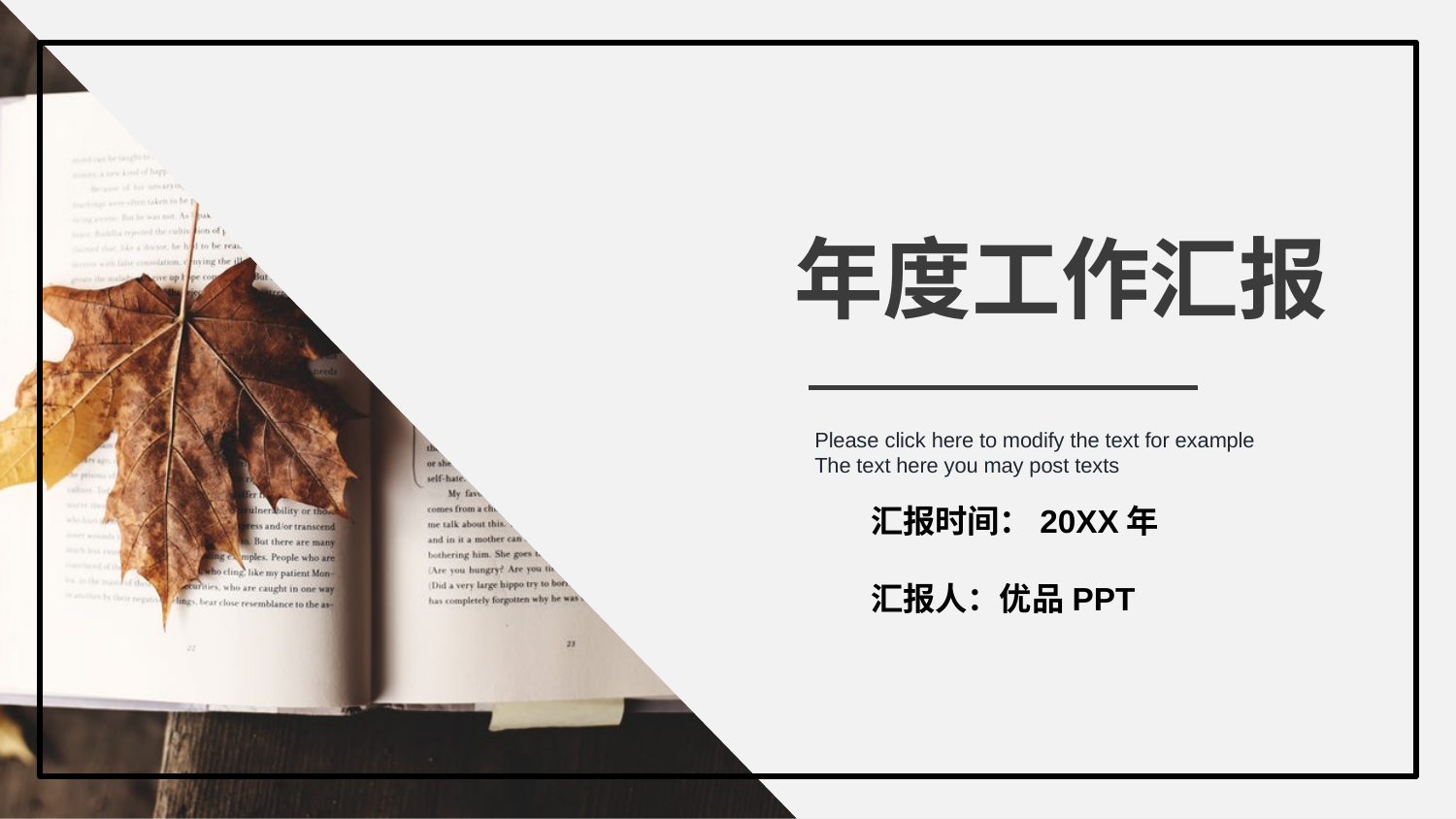

年度工作汇报
Please click here to modify the text for example
The text here you may post texts
汇报时间：20XX年

汇报人：优品PPT